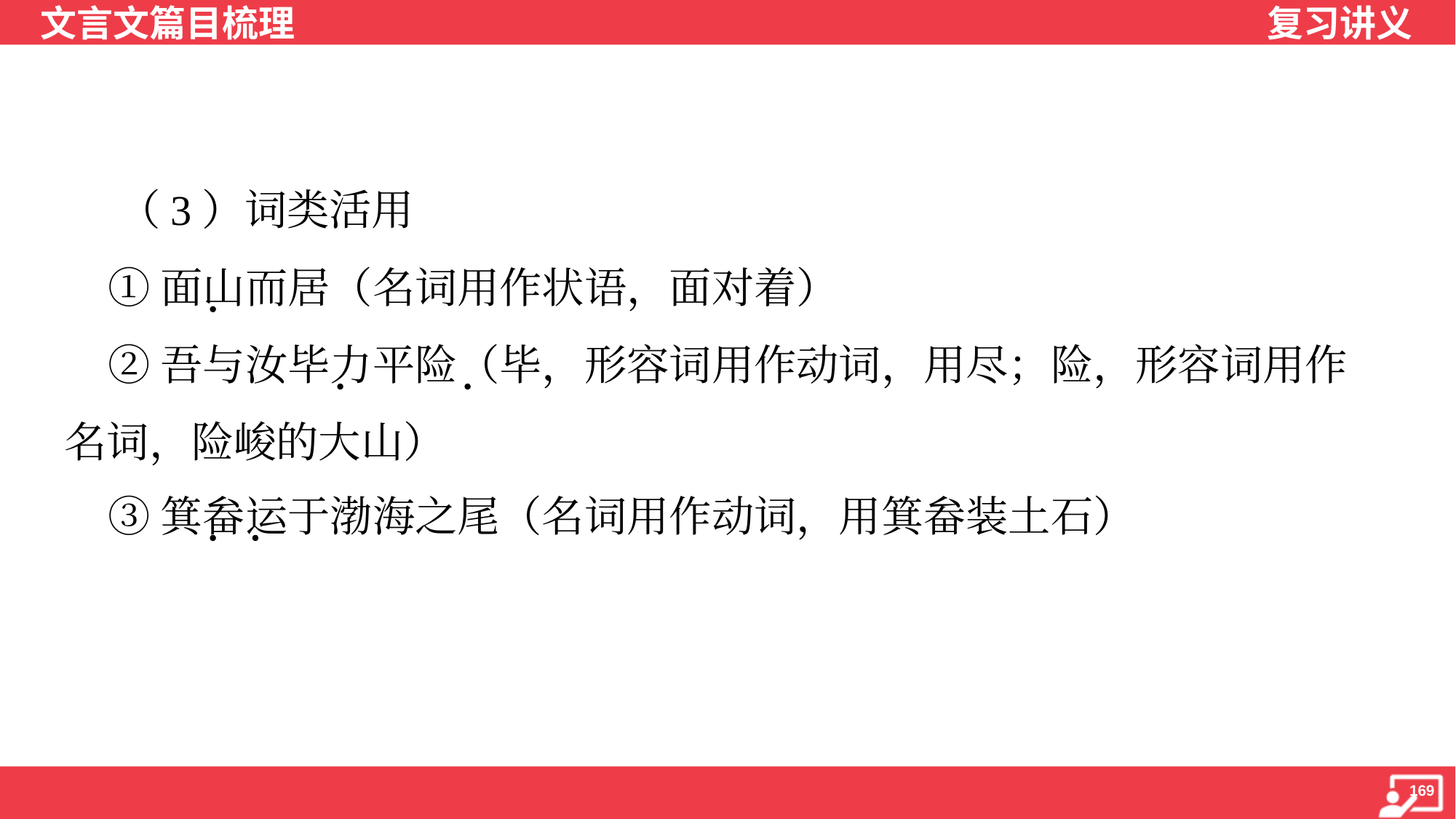

（3）词类活用
    ①面山而居（名词用作状语，面对着）
    ②吾与汝毕力平险（毕，形容词用作动词，用尽；险，形容词用作
名词，险峻的大山）
    ③箕畚运于渤海之尾（名词用作动词，用箕畚装土石）